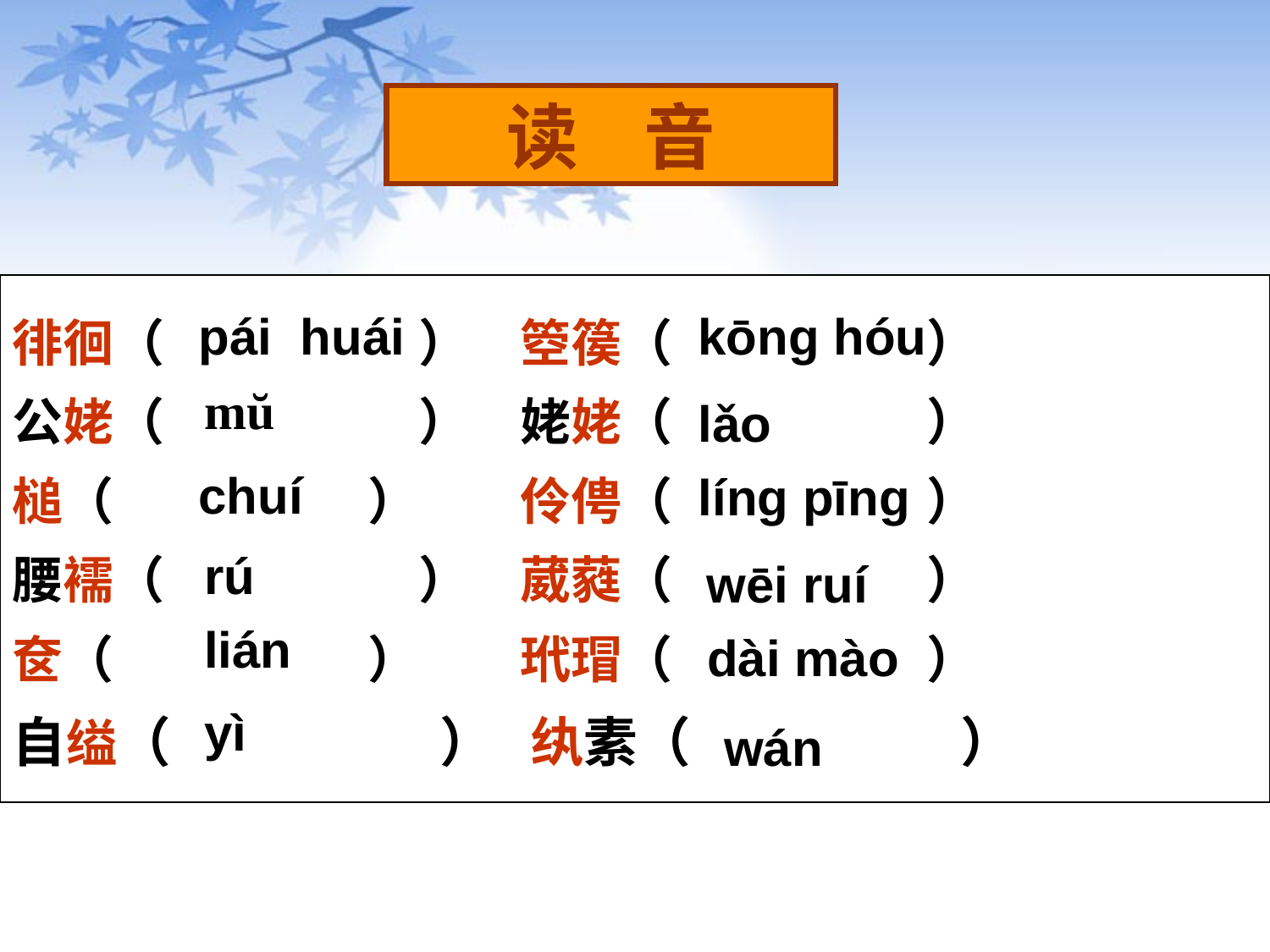

读    音

徘徊（　　　　　）	箜篌（　　　　　）
公姥（　　　　　）	姥姥（　　　　　）
槌（　　　　　）　	伶俜（　　　　　）
腰襦（　　　　　）	葳蕤（　　　　　）
奁（　　　　　）　	玳瑁（　　　　　）
自缢（　　　　　）   纨素（　　　　　）
pái  huái
kōng hóu
mŭ
lǎo
chuí
líng pīng
rú
wēi ruí
lián
dài mào
yì
wán